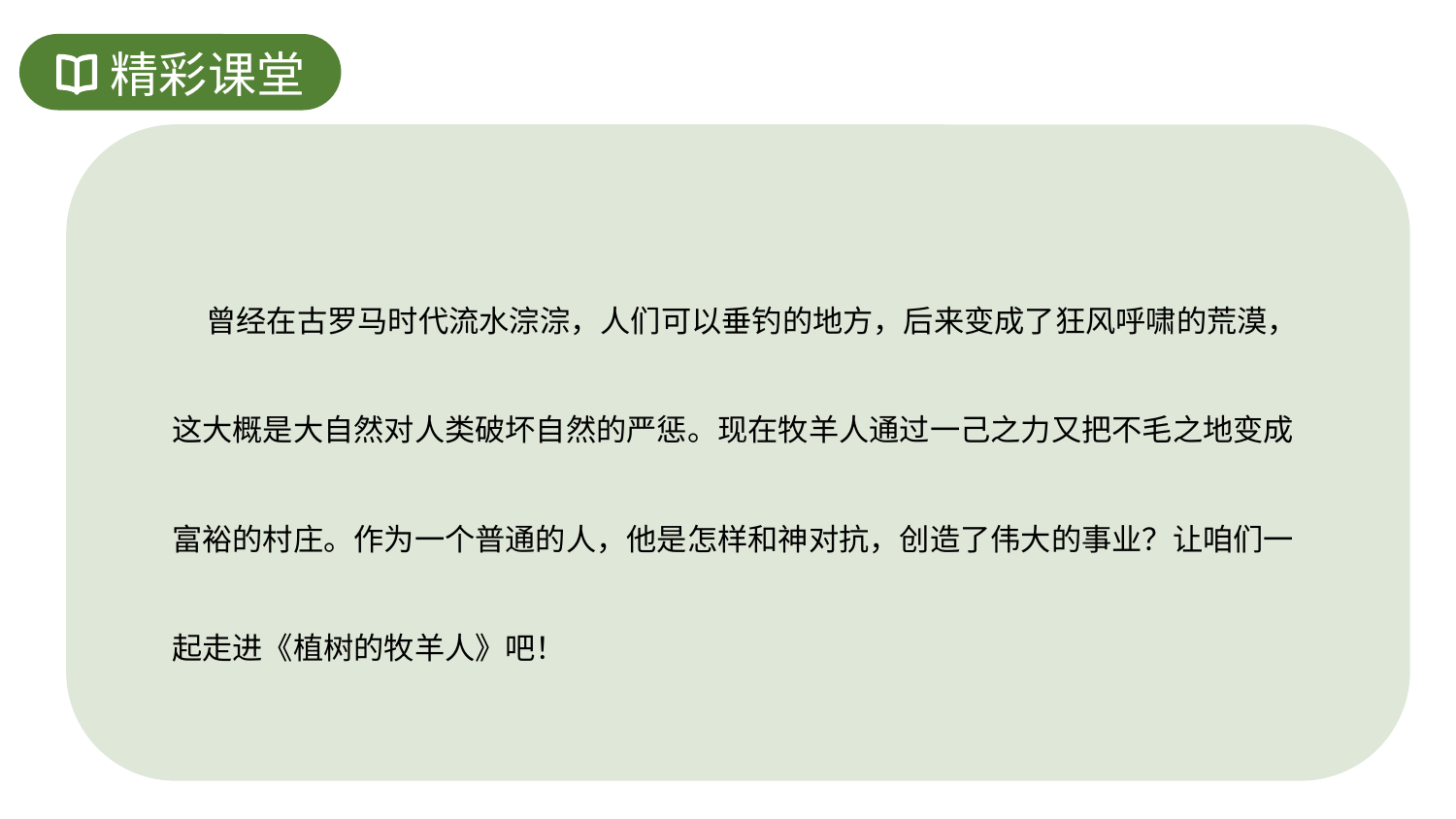

精彩课堂

    曾经在古罗马时代流水淙淙，人们可以垂钓的地方，后来变成了狂风呼啸的荒漠，这大概是大自然对人类破坏自然的严惩。现在牧羊人通过一己之力又把不毛之地变成富裕的村庄。作为一个普通的人，他是怎样和神对抗，创造了伟大的事业？让咱们一起走进《植树的牧羊人》吧！